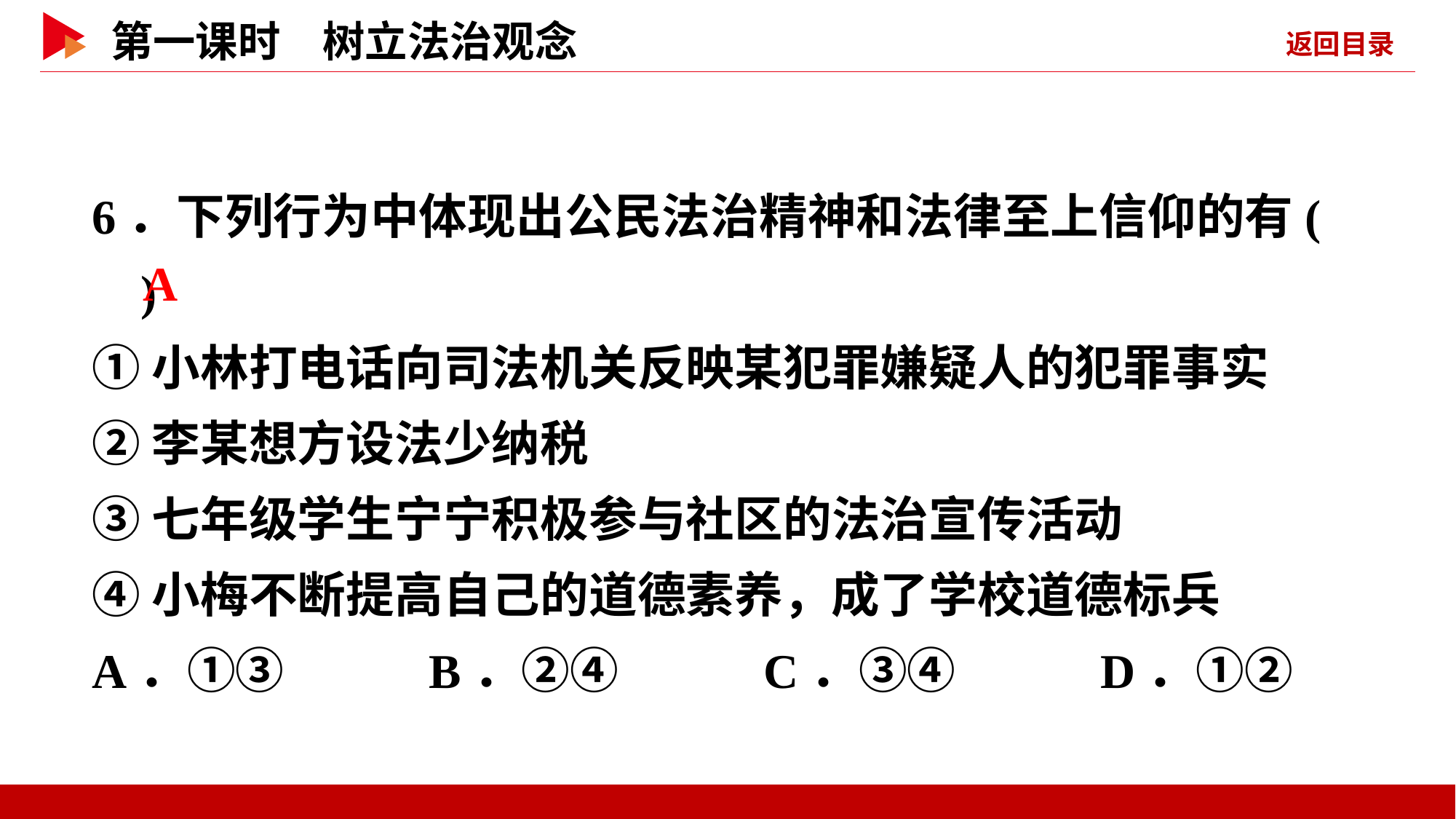

6．下列行为中体现出公民法治精神和法律至上信仰的有(        )
①小林打电话向司法机关反映某犯罪嫌疑人的犯罪事实
②李某想方设法少纳税
③七年级学生宁宁积极参与社区的法治宣传活动
④小梅不断提高自己的道德素养，成了学校道德标兵
A．①③            B．②④            C．③④            D．①②
   A